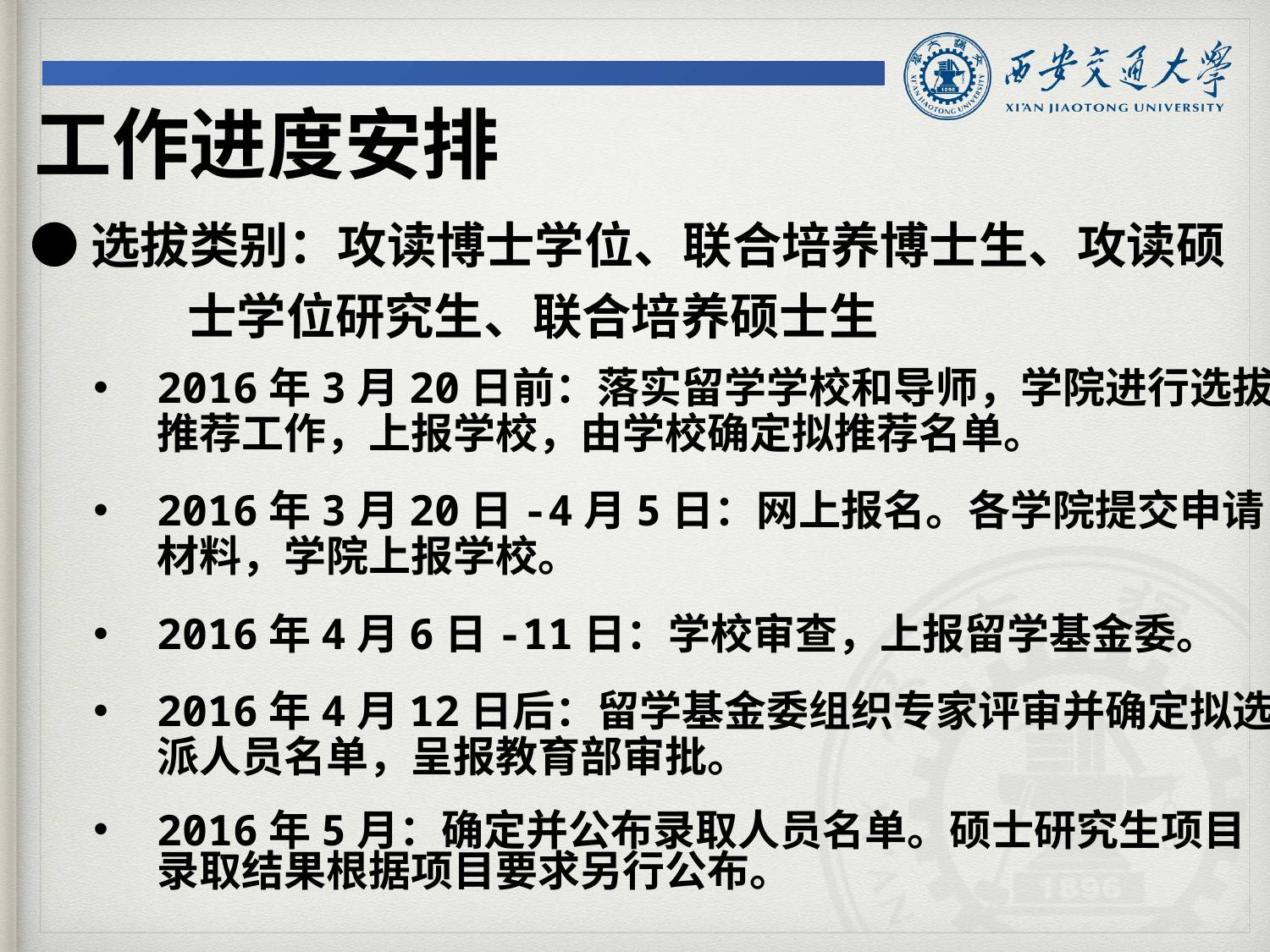

工作进度安排
●选拔类别：攻读博士学位、联合培养博士生、攻读硕
             士学位研究生、联合培养硕士生
2016年3月20日前：落实留学学校和导师，学院进行选拔推荐工作，上报学校，由学校确定拟推荐名单。
2016年3月20日-4月5日：网上报名。各学院提交申请材料，学院上报学校。
2016年4月6日-11日：学校审查，上报留学基金委。
2016年4月12日后：留学基金委组织专家评审并确定拟选派人员名单，呈报教育部审批。
2016年5月：确定并公布录取人员名单。硕士研究生项目录取结果根据项目要求另行公布。